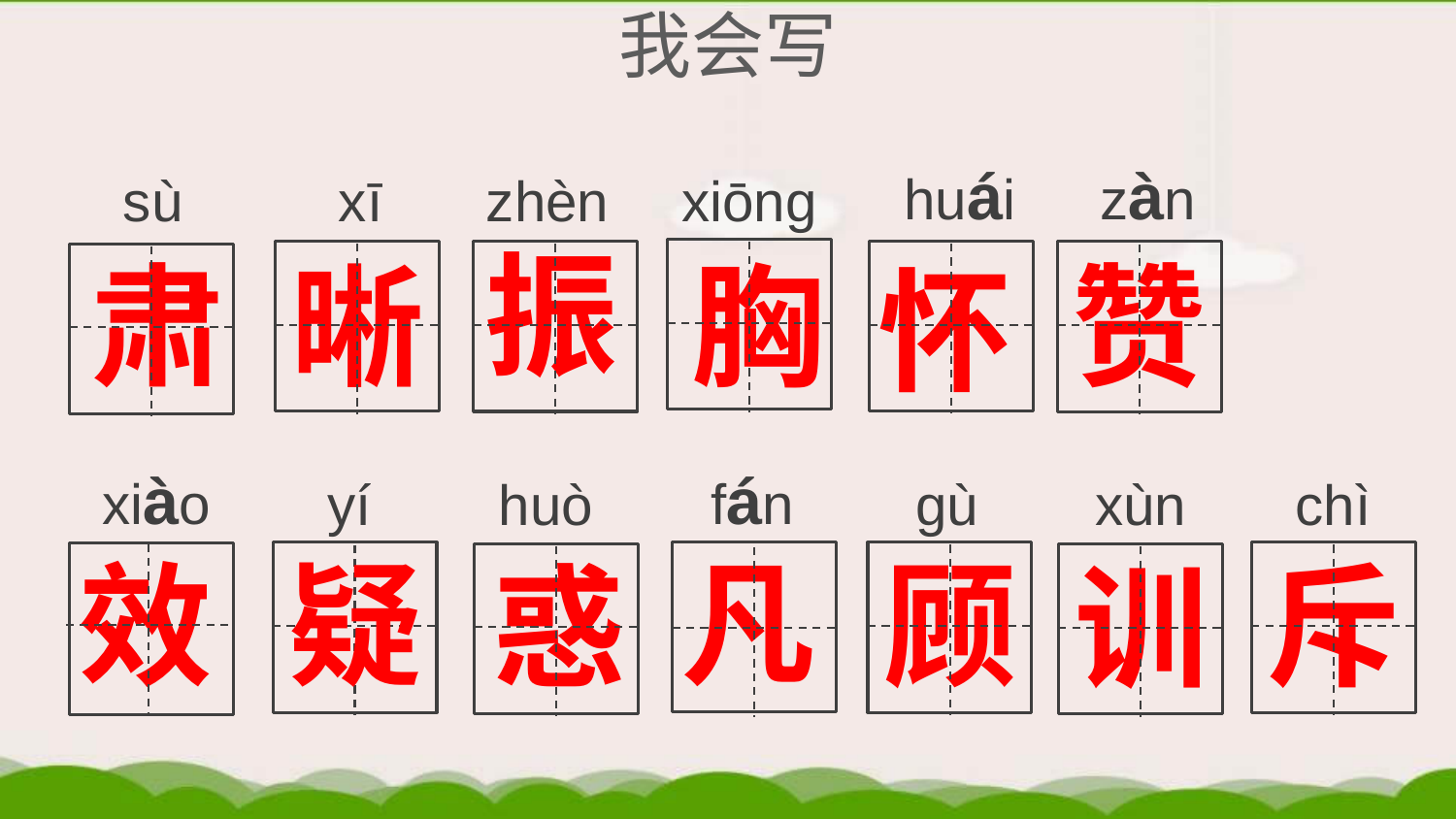

# 我会写
huái
zàn
sù
xī
zhèn
xiōng
振
胸
赞
肃
晰

怀

xiào
fán
yí
huò
gù
xùn
chì
凡
效
疑
顾
斥
惑
训